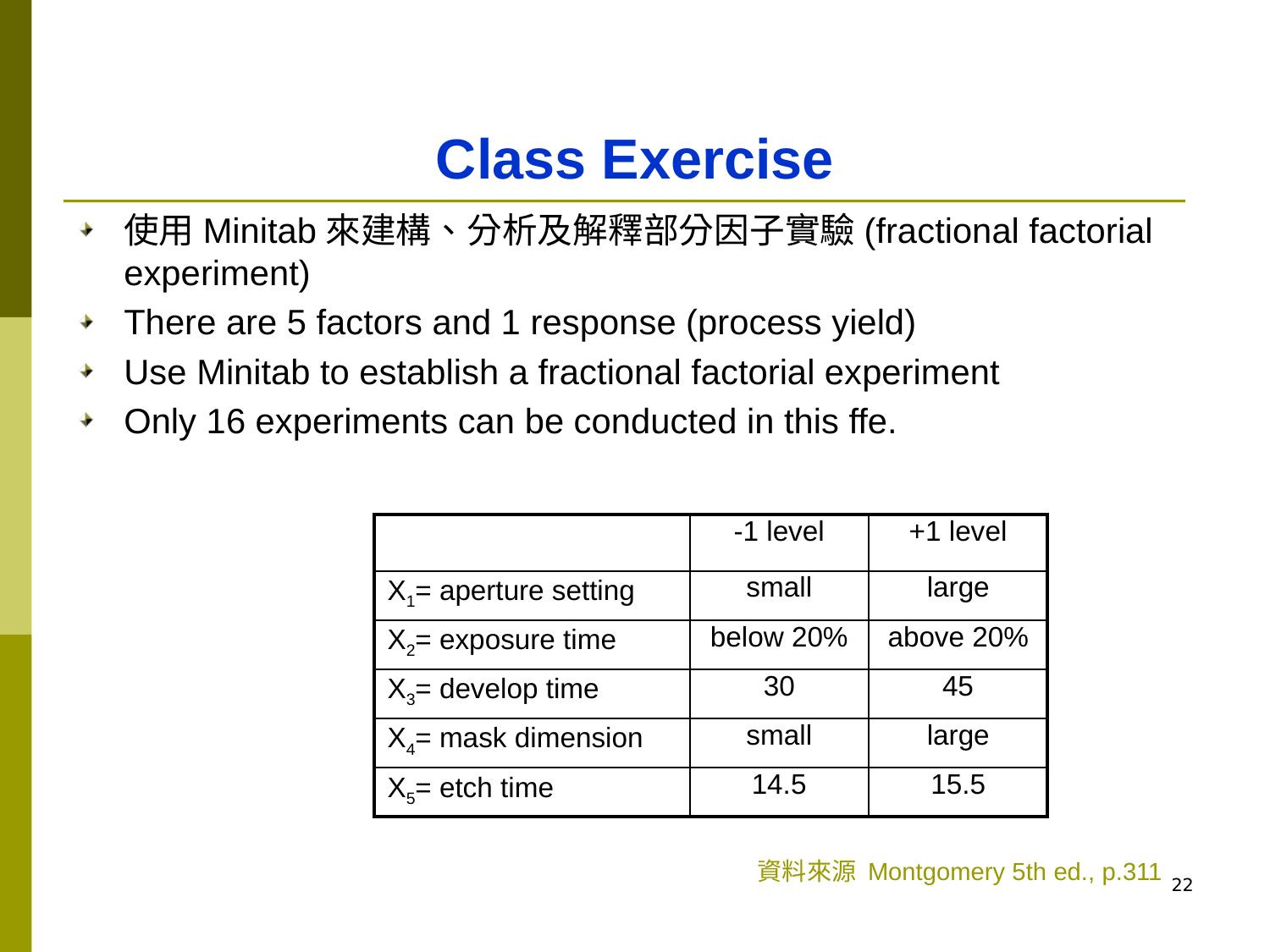

# Class Exercise
使用Minitab來建構、分析及解釋部分因子實驗(fractional factorial experiment)
There are 5 factors and 1 response (process yield)
Use Minitab to establish a fractional factorial experiment
Only 16 experiments can be conducted in this ffe.
|  | -1 level | +1 level |
| --- | --- | --- |
| X1= aperture setting | small | large |
| X2= exposure time | below 20% | above 20% |
| X3= develop time | 30 | 45 |
| X4= mask dimension | small | large |
| X5= etch time | 14.5 | 15.5 |
資料來源 Montgomery 5th ed., p.311
22